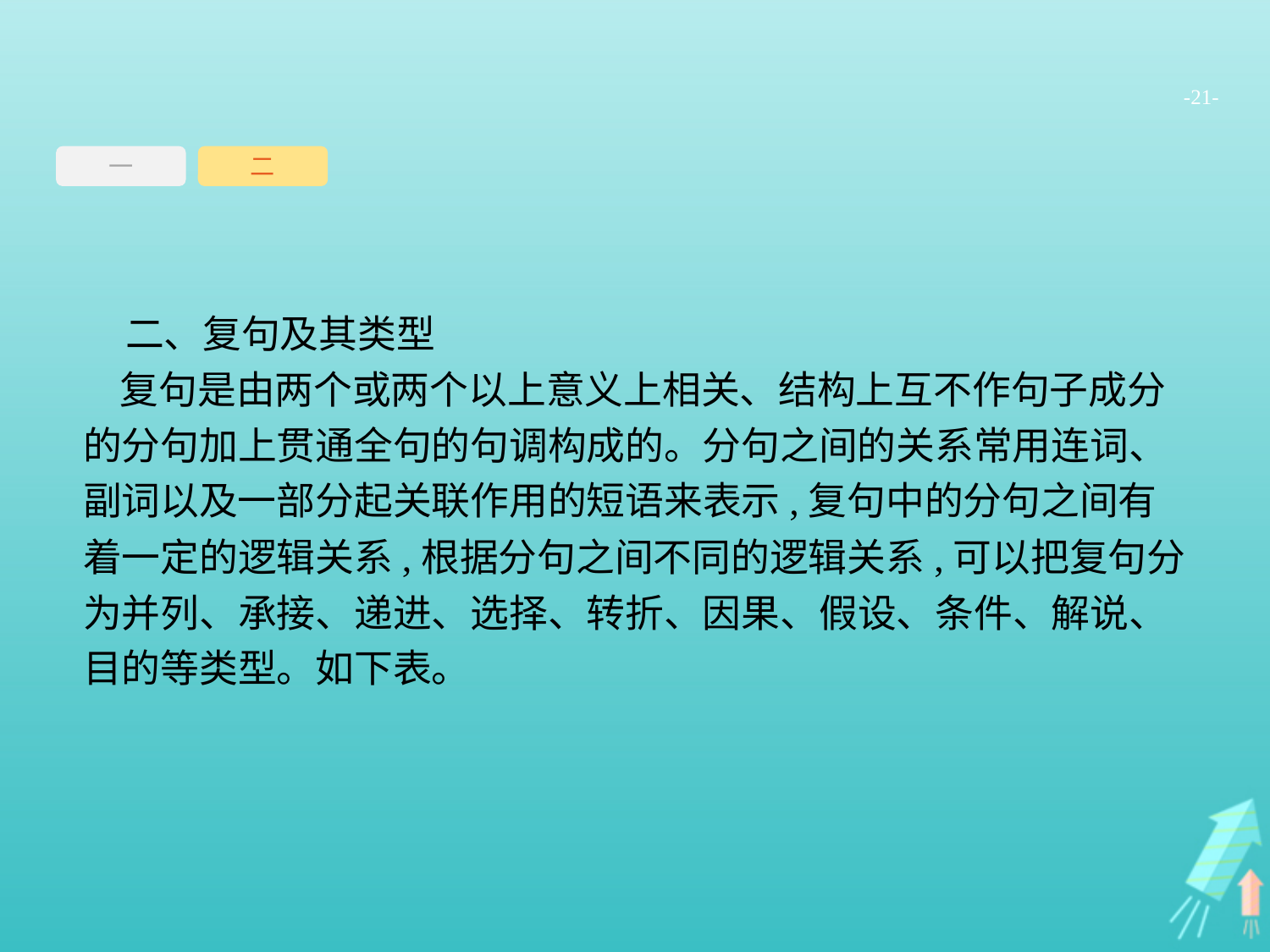

-21-
一
二
二、复句及其类型
复句是由两个或两个以上意义上相关、结构上互不作句子成分的分句加上贯通全句的句调构成的。分句之间的关系常用连词、副词以及一部分起关联作用的短语来表示,复句中的分句之间有着一定的逻辑关系,根据分句之间不同的逻辑关系,可以把复句分为并列、承接、递进、选择、转折、因果、假设、条件、解说、目的等类型。如下表。